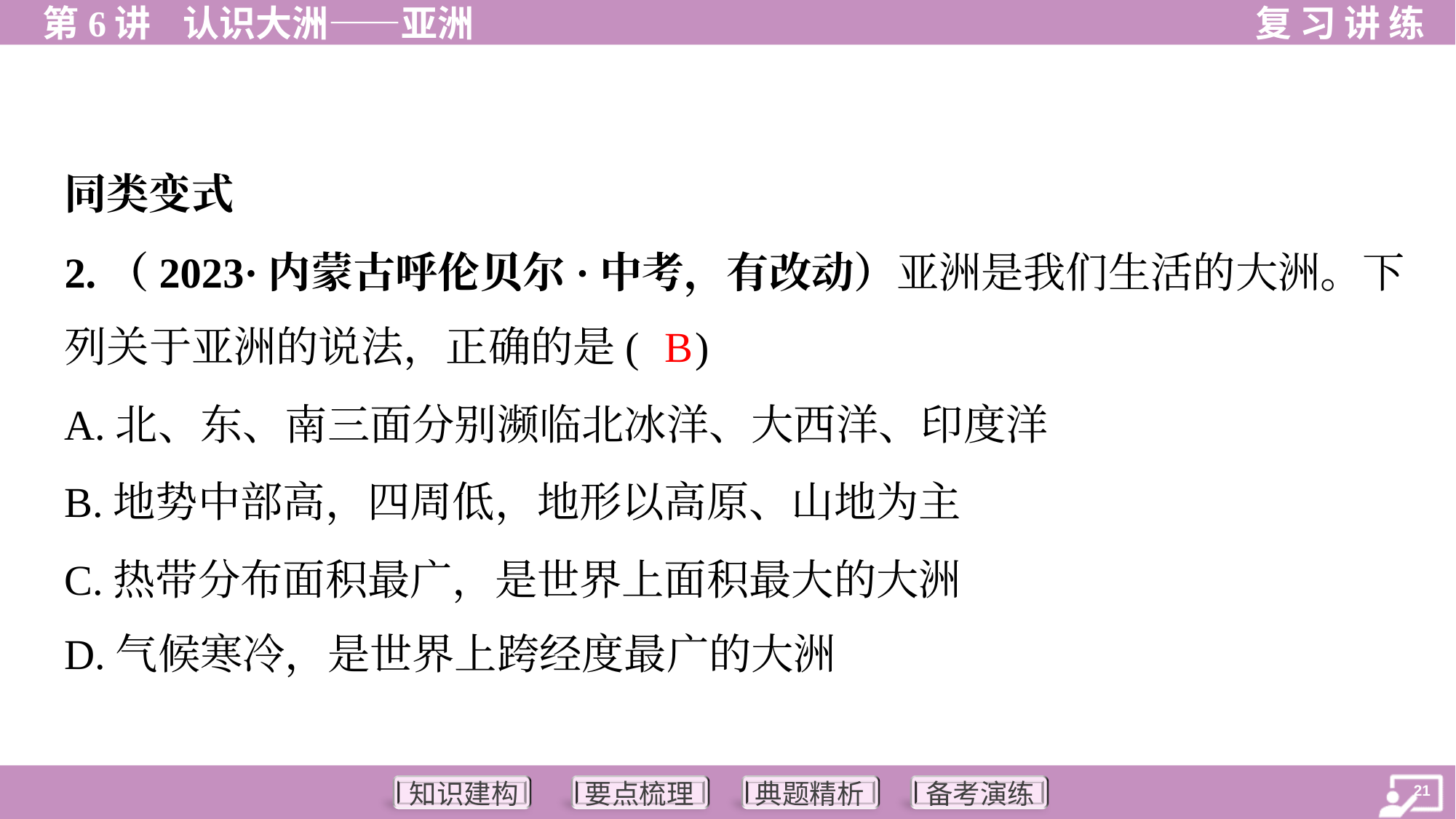

同类变式
2.（2023·内蒙古呼伦贝尔·中考，有改动）亚洲是我们生活的大洲。下
列关于亚洲的说法，正确的是(     )
B
A.北、东、南三面分别濒临北冰洋、大西洋、印度洋
B.地势中部高，四周低，地形以高原、山地为主
C.热带分布面积最广，是世界上面积最大的大洲
D.气候寒冷，是世界上跨经度最广的大洲